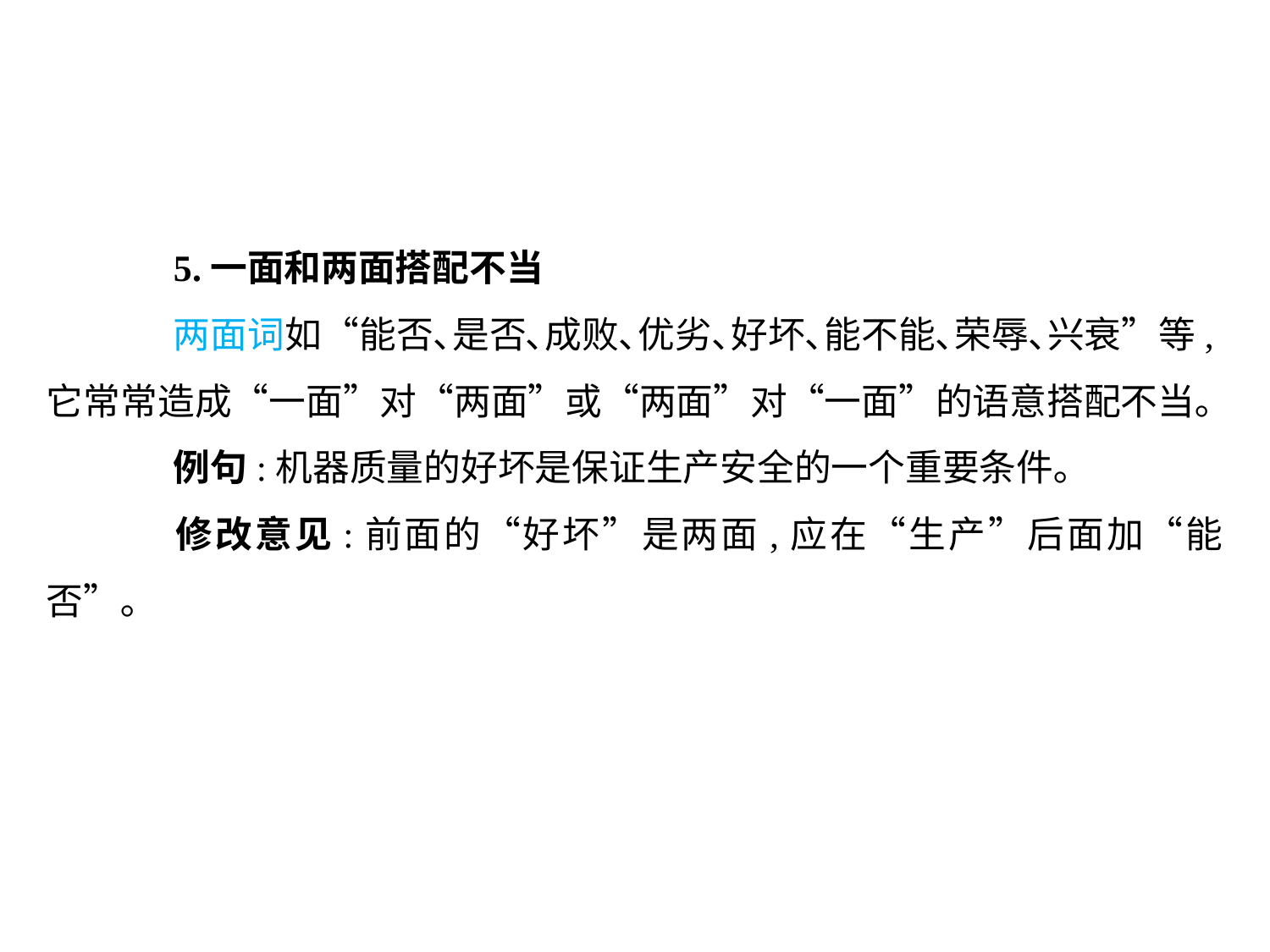

5.一面和两面搭配不当
	两面词如“能否､是否､成败､优劣､好坏､能不能､荣辱､兴衰”等,它常常造成“一面”对“两面”或“两面”对“一面”的语意搭配不当｡
	例句:机器质量的好坏是保证生产安全的一个重要条件｡
	修改意见:前面的“好坏”是两面,应在“生产”后面加“能否”｡